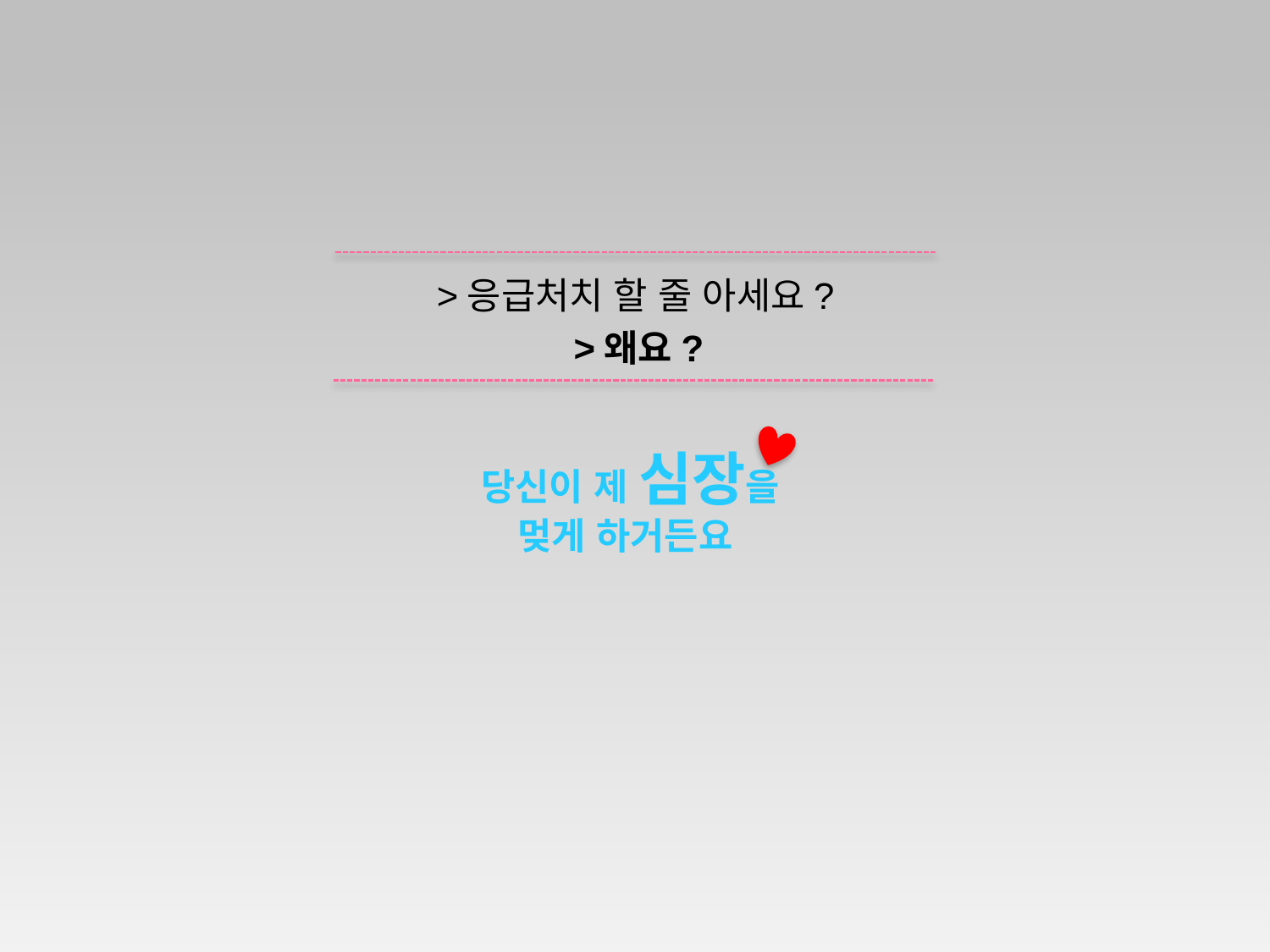

>응급처치 할 줄 아세요?
>왜요?

당신이 제 심장을
멎게 하거든요